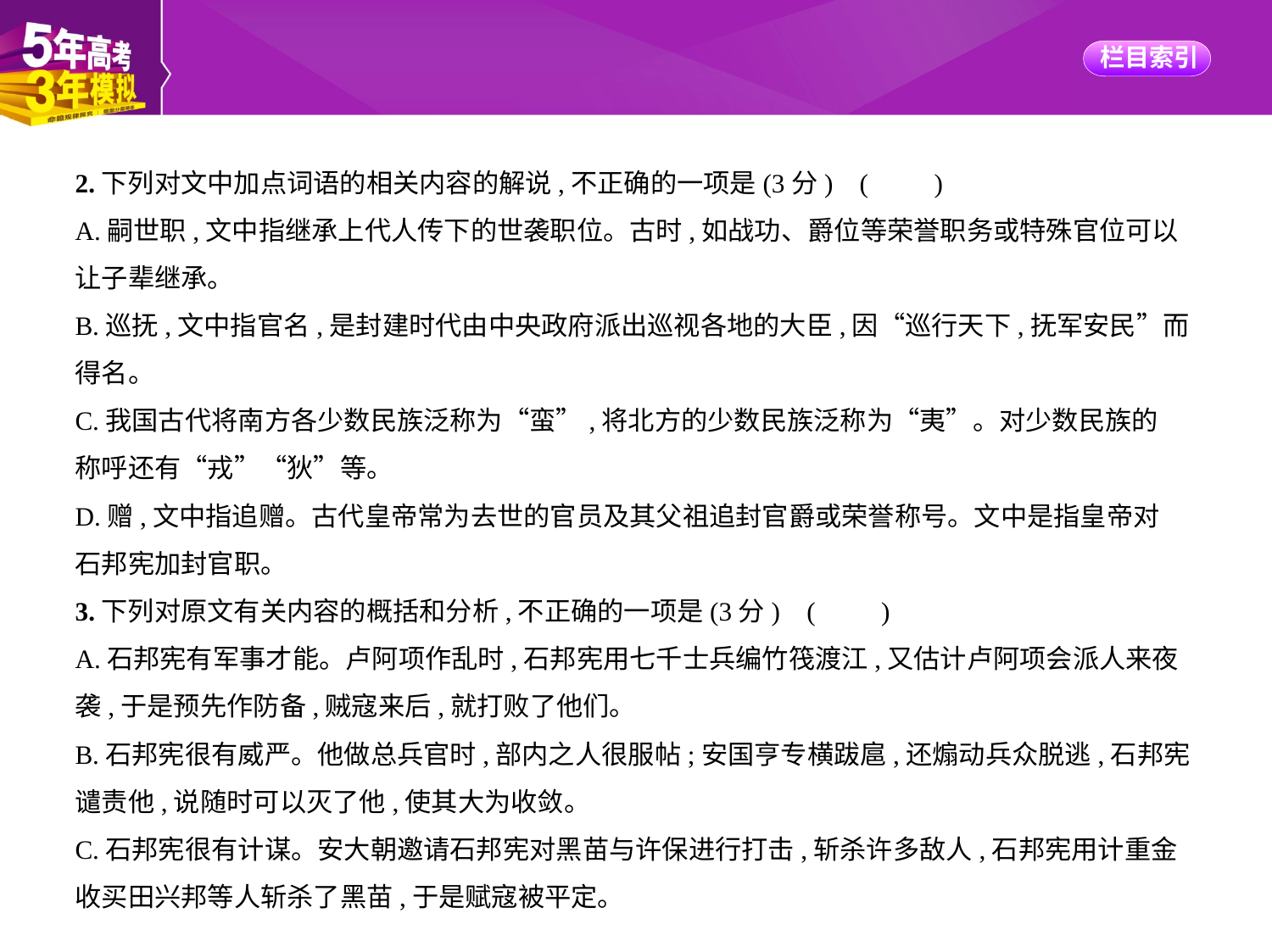

2.下列对文中加点词语的相关内容的解说,不正确的一项是(3分) (　　)
A.嗣世职,文中指继承上代人传下的世袭职位。古时,如战功、爵位等荣誉职务或特殊官位可以
让子辈继承。
B.巡抚,文中指官名,是封建时代由中央政府派出巡视各地的大臣,因“巡行天下,抚军安民”而
得名。
C.我国古代将南方各少数民族泛称为“蛮”,将北方的少数民族泛称为“夷”。对少数民族的
称呼还有“戎”“狄”等。
D.赠,文中指追赠。古代皇帝常为去世的官员及其父祖追封官爵或荣誉称号。文中是指皇帝对
石邦宪加封官职。
3.下列对原文有关内容的概括和分析,不正确的一项是(3分) (　　)
A.石邦宪有军事才能。卢阿项作乱时,石邦宪用七千士兵编竹筏渡江,又估计卢阿项会派人来夜
袭,于是预先作防备,贼寇来后,就打败了他们。
B.石邦宪很有威严。他做总兵官时,部内之人很服帖;安国亨专横跋扈,还煽动兵众脱逃,石邦宪
谴责他,说随时可以灭了他,使其大为收敛。
C.石邦宪很有计谋。安大朝邀请石邦宪对黑苗与许保进行打击,斩杀许多敌人,石邦宪用计重金
收买田兴邦等人斩杀了黑苗,于是赋寇被平定。